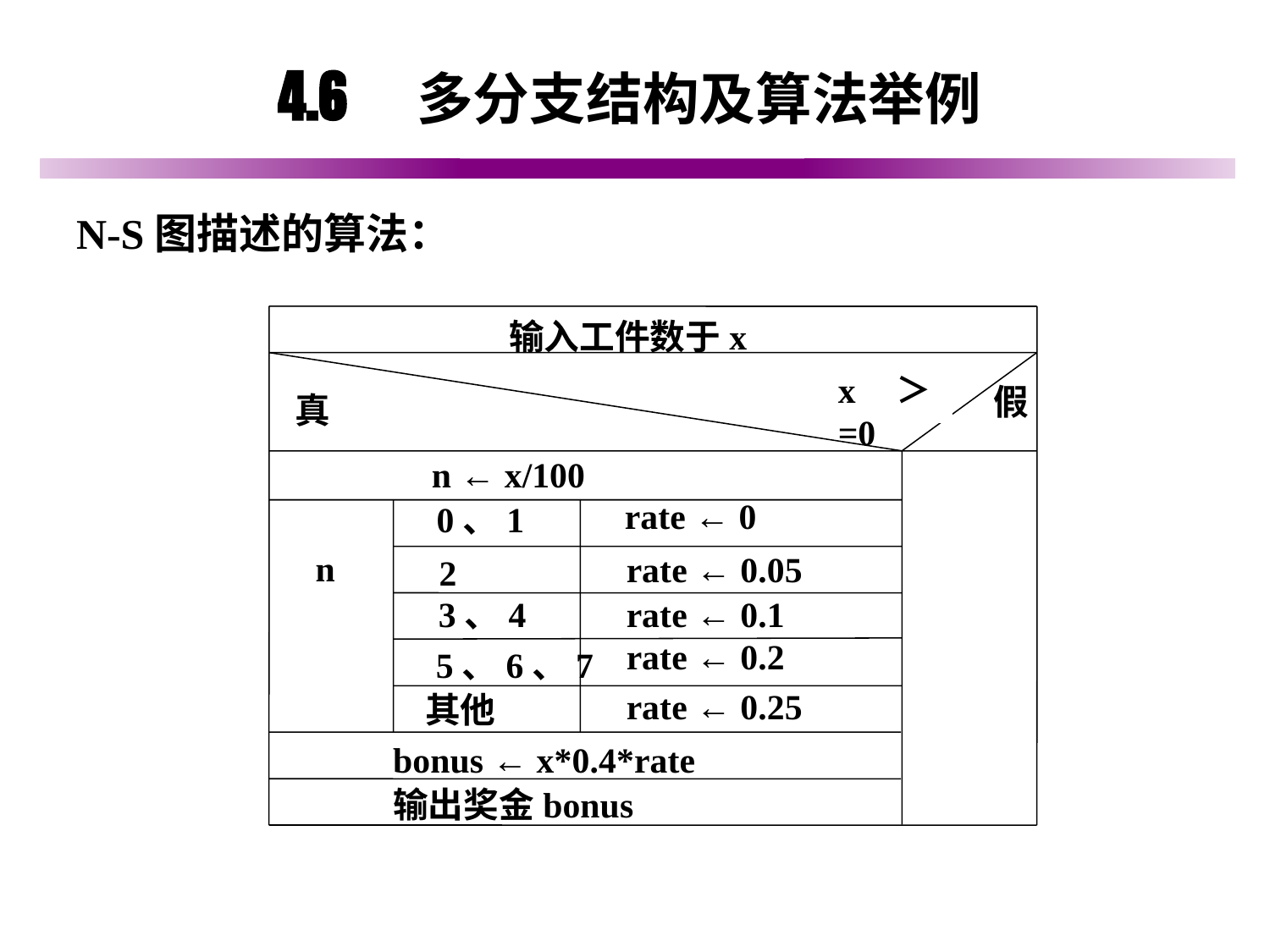

# 4.6　多分支结构及算法举例
N-S图描述的算法：

输入工件数于x

x＞=0
假
真
n ← x/100
rate ← 0
0、1

n
rate ← 0.05
2
3、4
rate ← 0.1
rate ← 0.2
5、6、7
rate ← 0.25
其他
bonus ← x*0.4*rate

输出奖金bonus